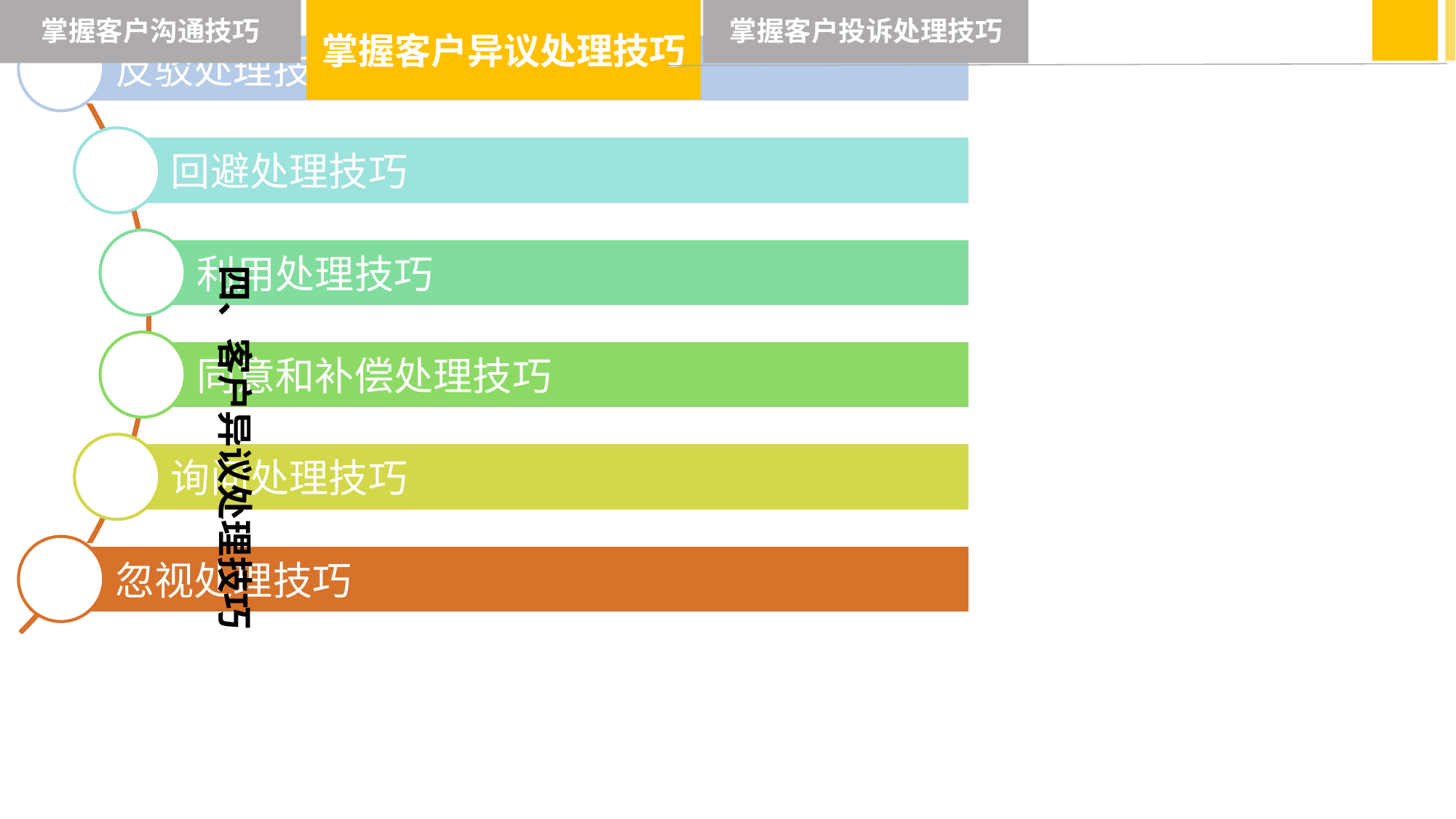

掌握客户异议处理技巧
掌握客户沟通技巧
掌握客户投诉处理技巧

反驳处理技巧
回避处理技巧
利用处理技巧
同意和补偿处理技巧
询问处理技巧
忽视处理技巧
四、客户异议处理技巧